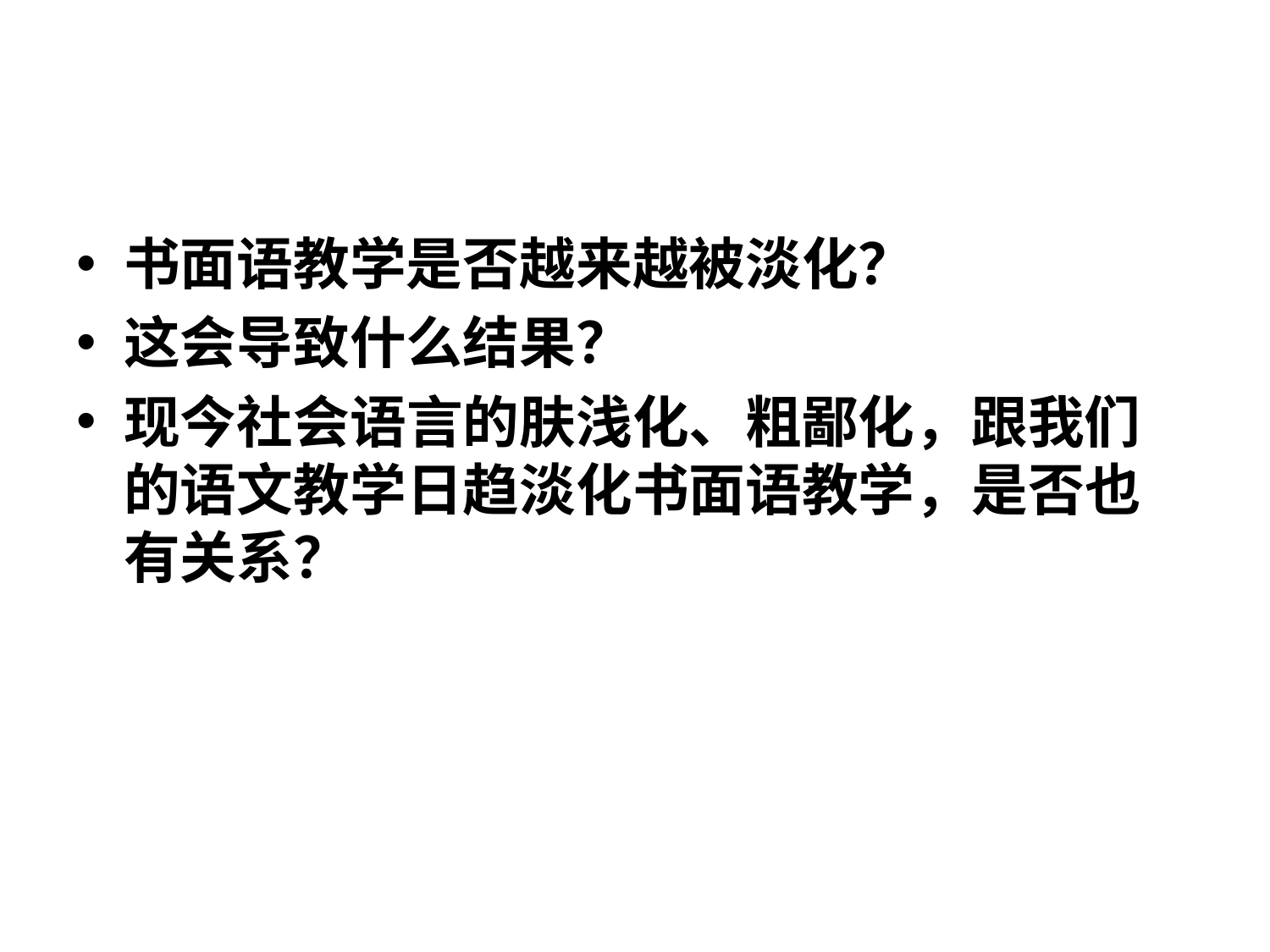

#
书面语教学是否越来越被淡化？
这会导致什么结果？
现今社会语言的肤浅化、粗鄙化，跟我们的语文教学日趋淡化书面语教学，是否也有关系？